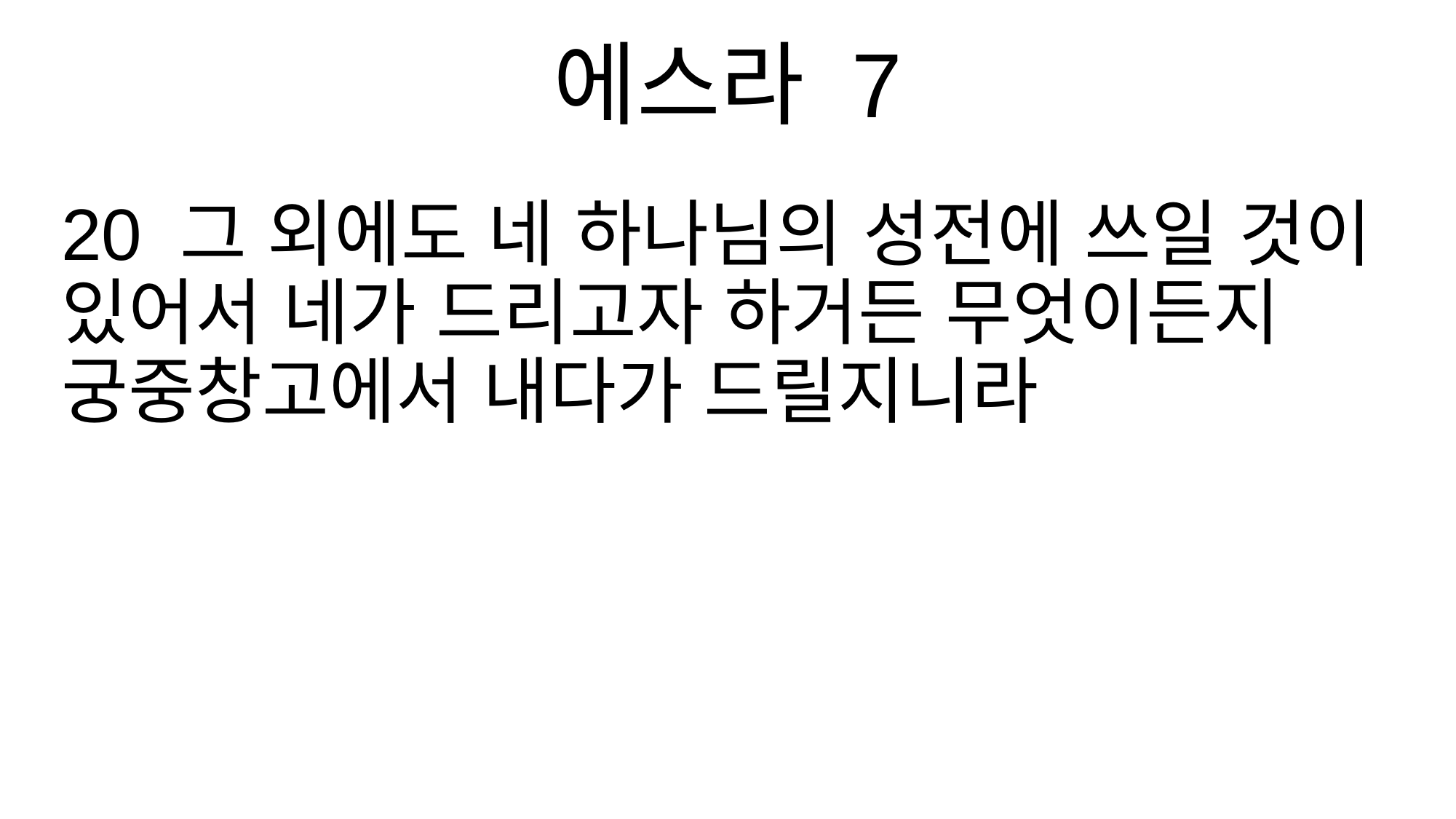

에스라 7
20 그 외에도 네 하나님의 성전에 쓰일 것이 있어서 네가 드리고자 하거든 무엇이든지 궁중창고에서 내다가 드릴지니라